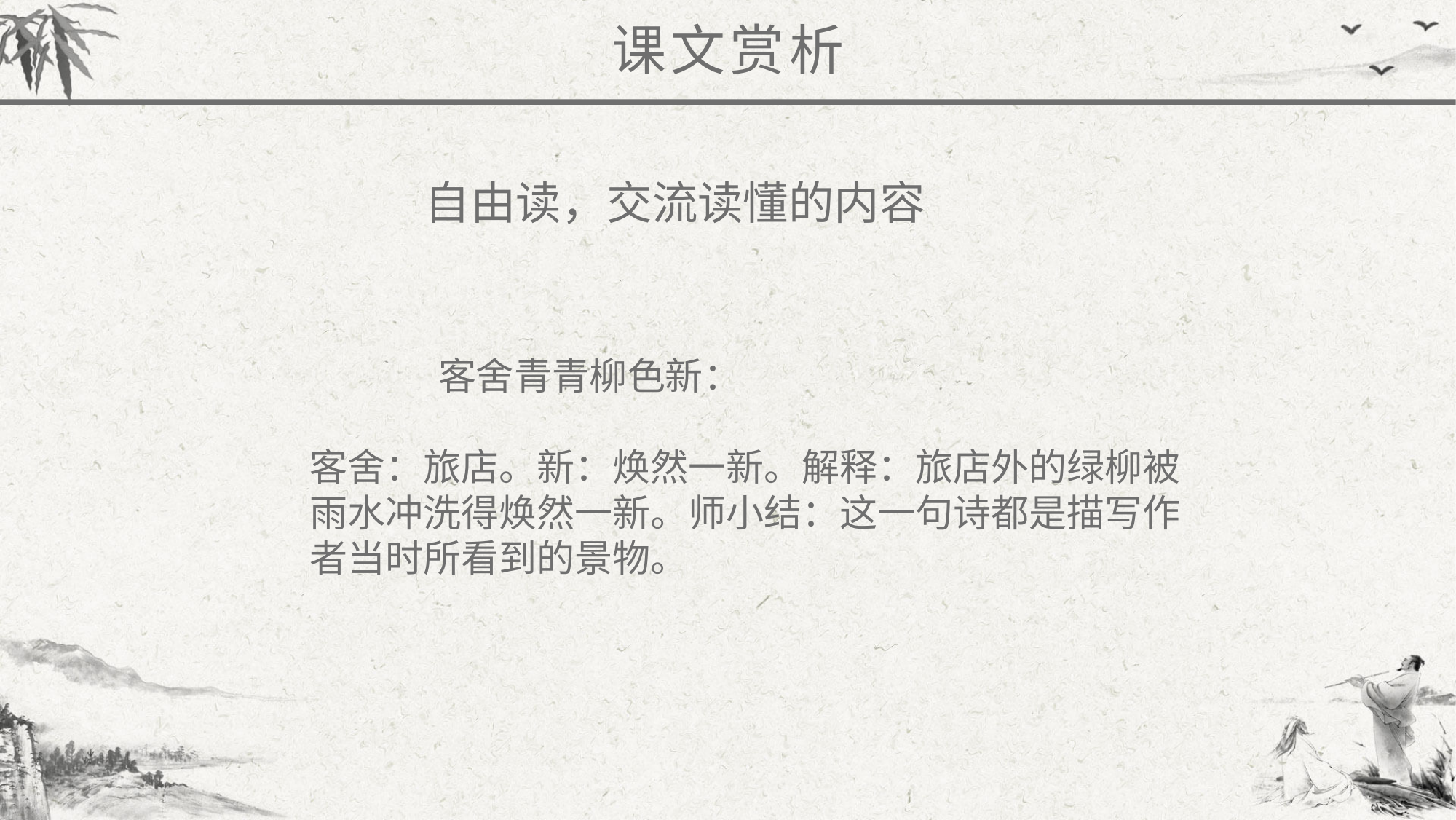

课文赏析

自由读，交流读懂的内容
              客舍青青柳色新：

客舍：旅店。新：焕然一新。解释：旅店外的绿柳被雨水冲洗得焕然一新。师小结：这一句诗都是描写作者当时所看到的景物。